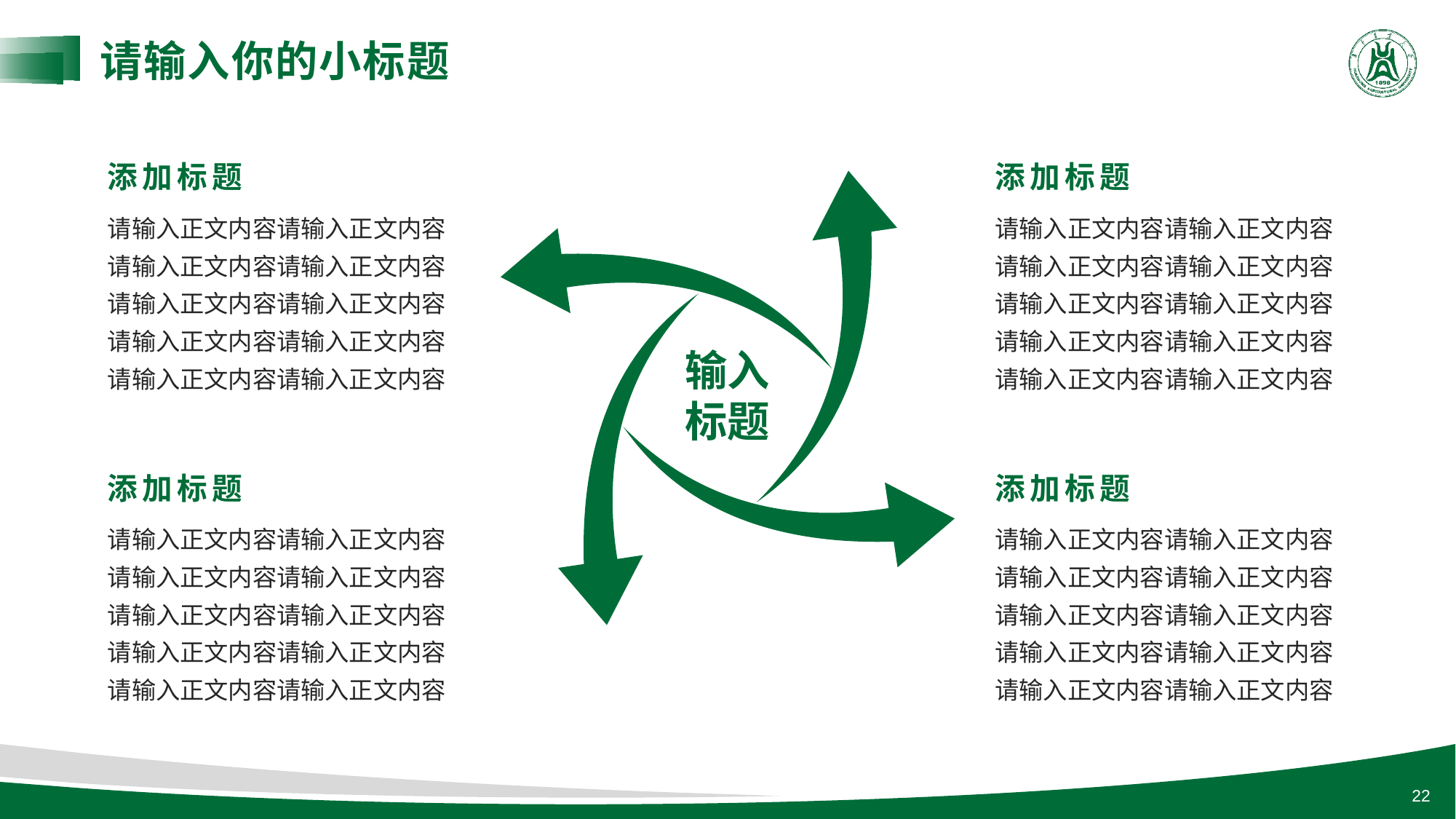

请输入你的小标题
添加标题
添加标题
请输入正文内容请输入正文内容请输入正文内容请输入正文内容请输入正文内容请输入正文内容请输入正文内容请输入正文内容请输入正文内容请输入正文内容
请输入正文内容请输入正文内容请输入正文内容请输入正文内容请输入正文内容请输入正文内容请输入正文内容请输入正文内容请输入正文内容请输入正文内容

输入
标题

添加标题
添加标题
请输入正文内容请输入正文内容请输入正文内容请输入正文内容请输入正文内容请输入正文内容请输入正文内容请输入正文内容请输入正文内容请输入正文内容
请输入正文内容请输入正文内容请输入正文内容请输入正文内容请输入正文内容请输入正文内容请输入正文内容请输入正文内容请输入正文内容请输入正文内容
22